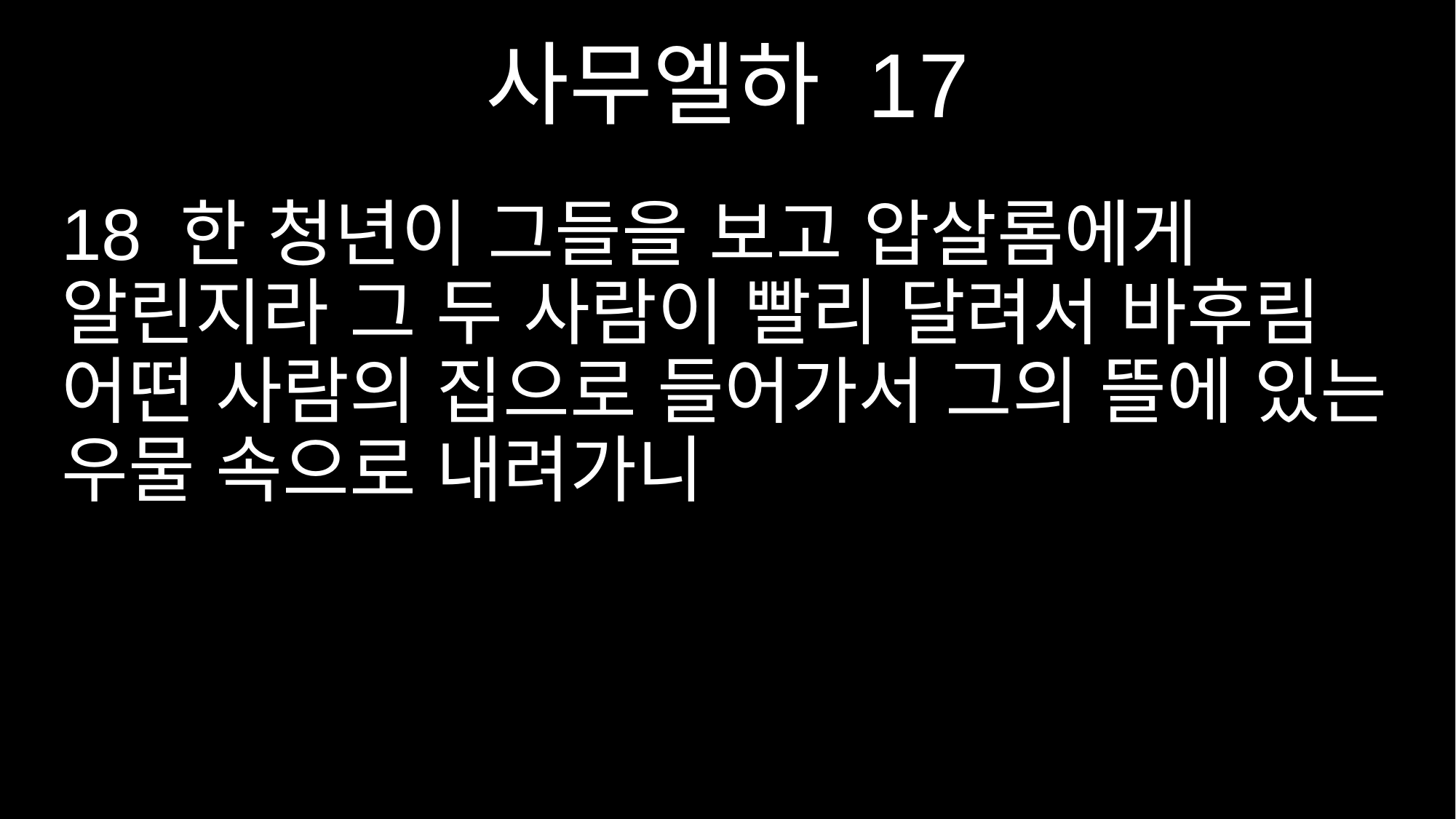

사무엘하 17
18 한 청년이 그들을 보고 압살롬에게 알린지라 그 두 사람이 빨리 달려서 바후림 어떤 사람의 집으로 들어가서 그의 뜰에 있는 우물 속으로 내려가니